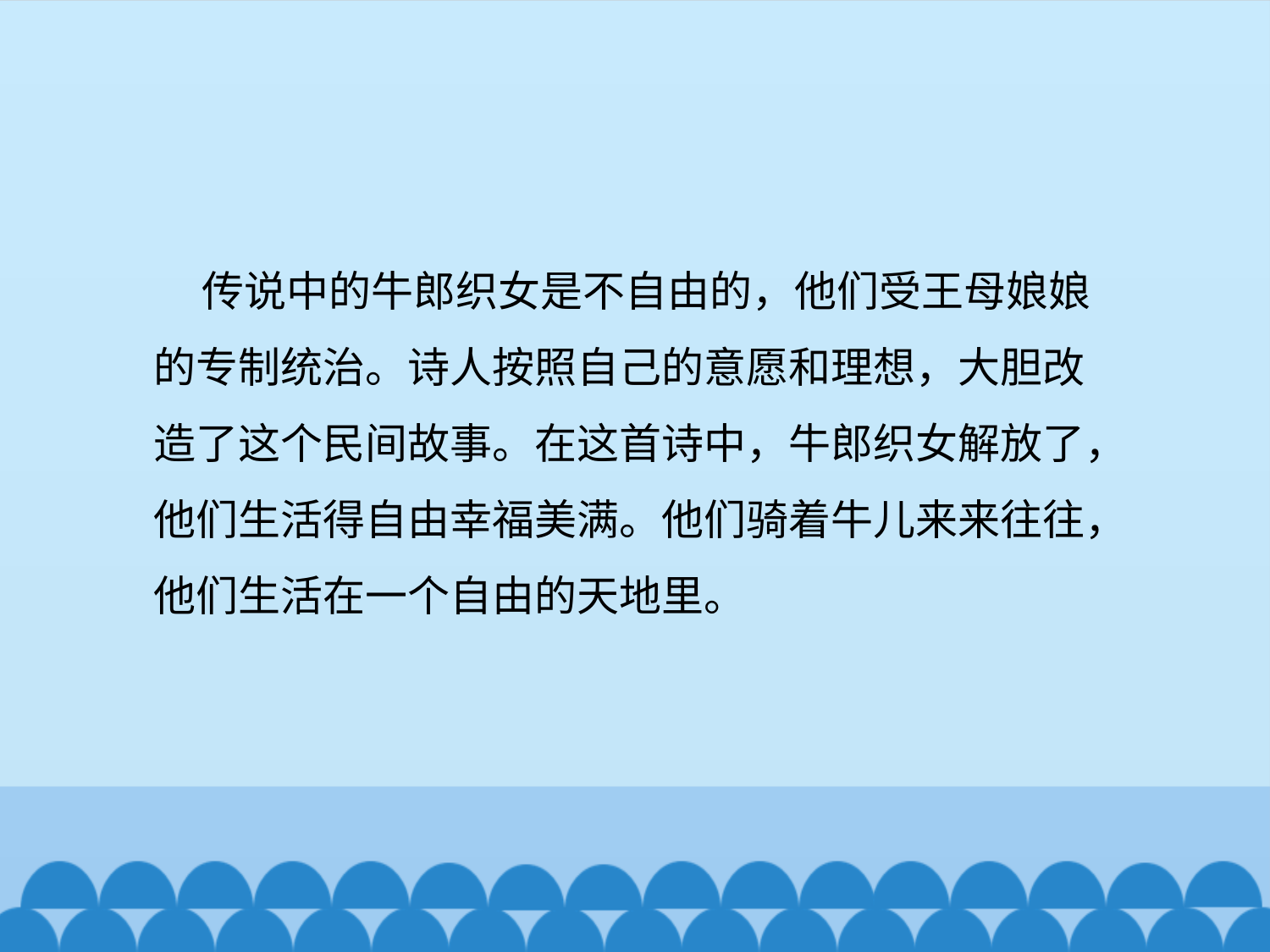

传说中的牛郎织女是不自由的，他们受王母娘娘的专制统治。诗人按照自己的意愿和理想，大胆改造了这个民间故事。在这首诗中，牛郎织女解放了，他们生活得自由幸福美满。他们骑着牛儿来来往往，他们生活在一个自由的天地里。